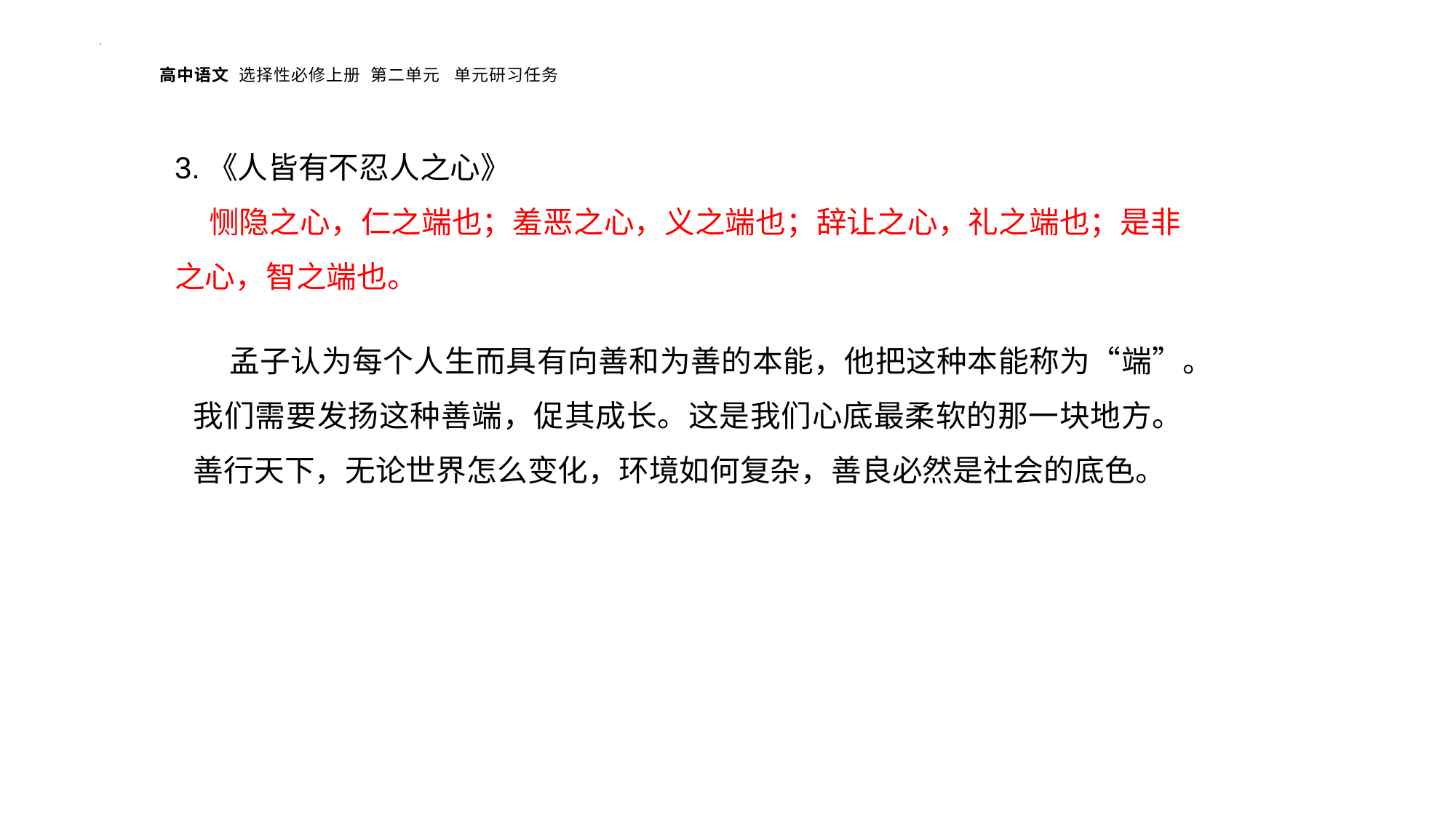

3.《人皆有不忍人之心》
    恻隐之心，仁之端也；羞恶之心，义之端也；辞让之心，礼之端也；是非之心，智之端也。
    孟子认为每个人生而具有向善和为善的本能，他把这种本能称为“端”。我们需要发扬这种善端，促其成长。这是我们心底最柔软的那一块地方。善行天下，无论世界怎么变化，环境如何复杂，善良必然是社会的底色。